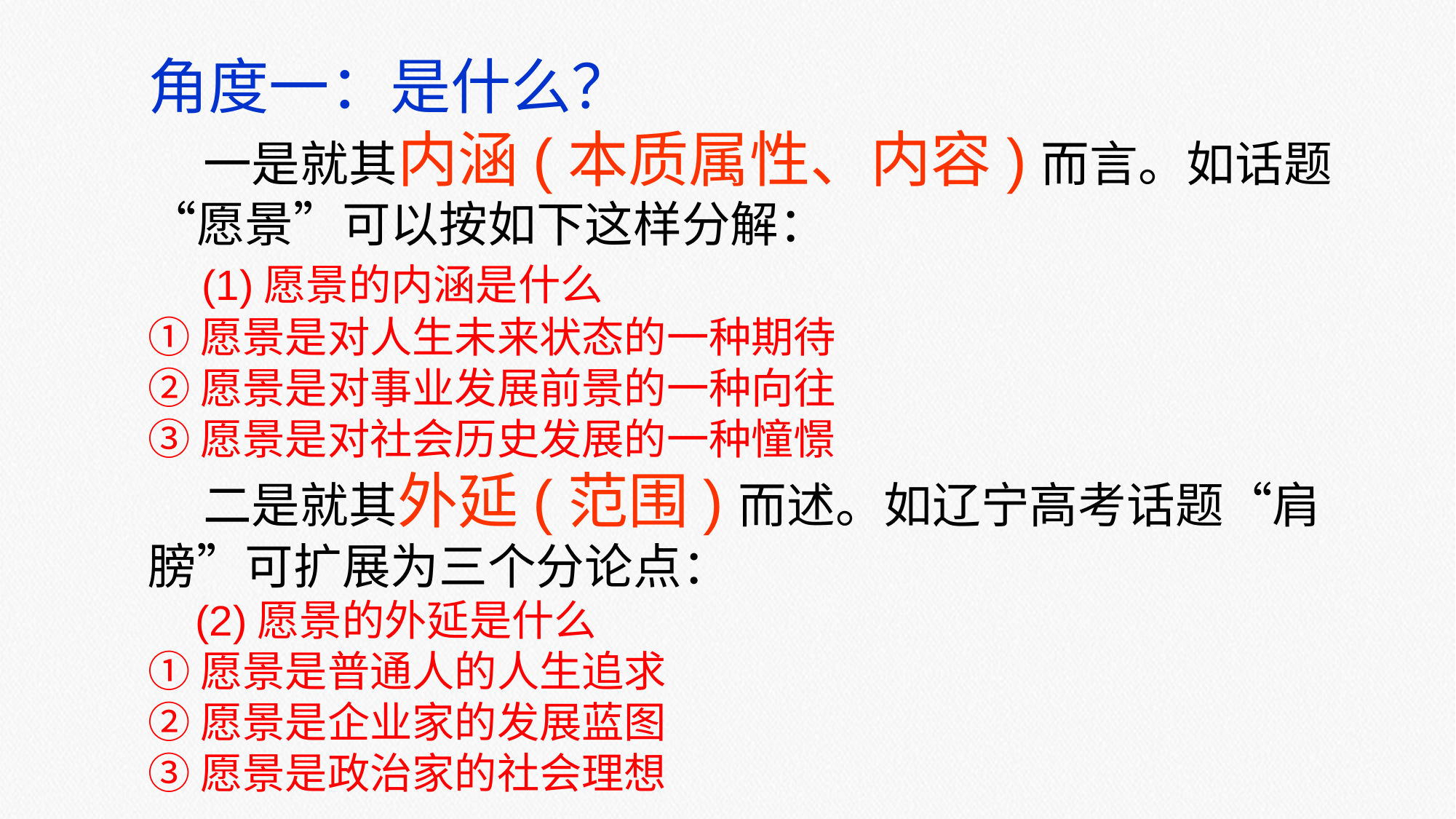

角度一：是什么？
    一是就其内涵(本质属性、内容)而言。如话题“愿景”可以按如下这样分解：
    (1)愿景的内涵是什么
①愿景是对人生未来状态的一种期待
②愿景是对事业发展前景的一种向往
③愿景是对社会历史发展的一种憧憬
    二是就其外延(范围)而述。如辽宁高考话题“肩膀”可扩展为三个分论点：
    (2)愿景的外延是什么
①愿景是普通人的人生追求
②愿景是企业家的发展蓝图
③愿景是政治家的社会理想